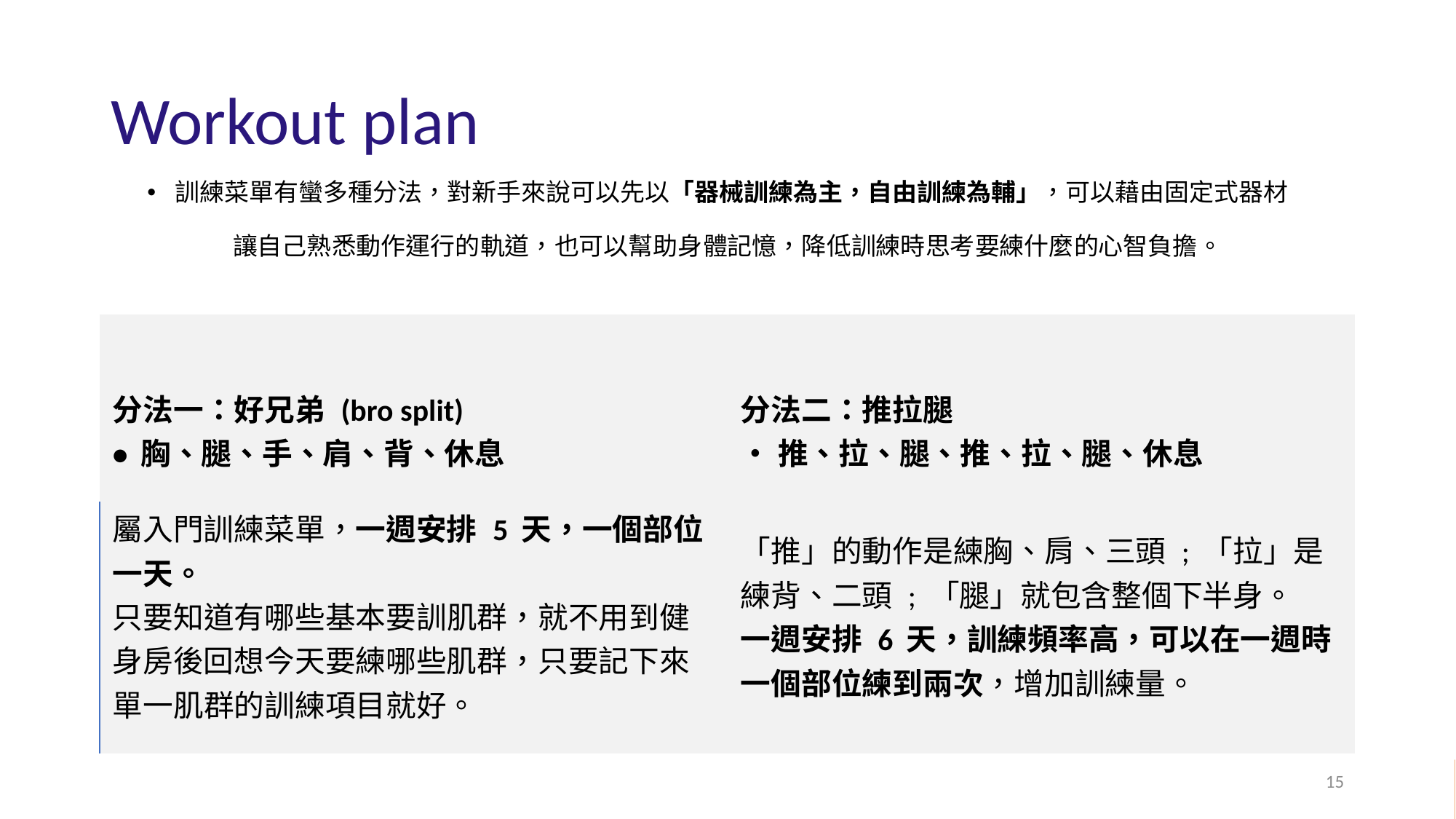

# Workout plan
訓練菜單有蠻多種分法，對新手來說可以先以「器械訓練為主，自由訓練為輔」，可以藉由固定式器材
讓自己熟悉動作運行的軌道，也可以幫助身體記憶，降低訓練時思考要練什麼的心智負擔。
| 分法一：好兄弟 (bro split) • 胸、腿、手、肩、背、休息 | 分法二：推拉腿 • 推、拉、腿、推、拉、腿、休息 |
| --- | --- |
| 屬入門訓練菜單，一週安排 5 天，一個部位一天。 只要知道有哪些基本要訓肌群，就不用到健身房後回想今天要練哪些肌群，只要記下來單一肌群的訓練項目就好。 | 「推」的動作是練胸、肩、三頭 ; 「拉」是練背、二頭 ; 「腿」就包含整個下半身。 一週安排 6 天，訓練頻率高，可以在一週時一個部位練到兩次，增加訓練量。 |
15